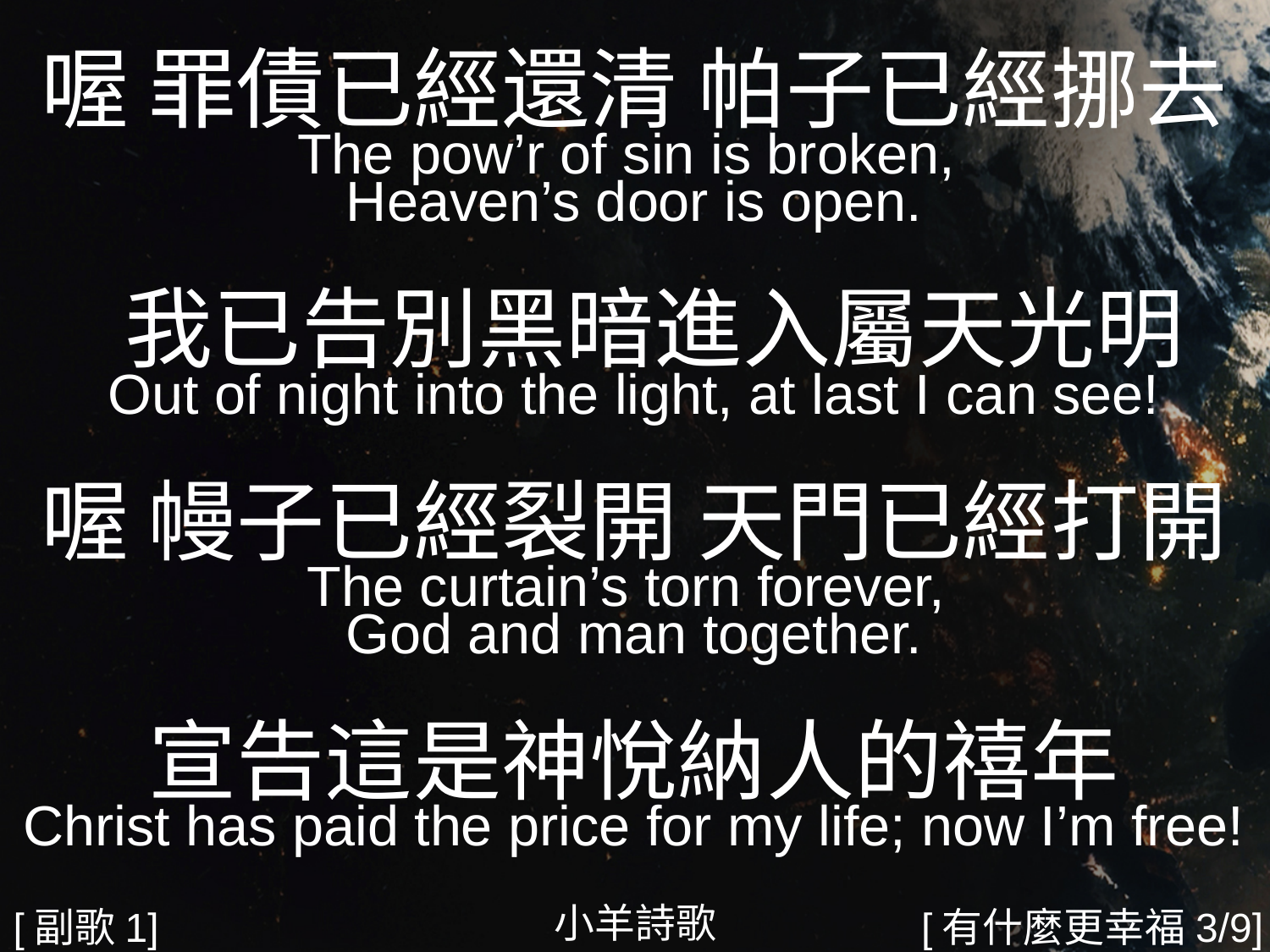

喔 罪債已經還清 帕子已經挪去
The pow’r of sin is broken,
Heaven’s door is open.

 我已告別黑暗進入屬天光明
Out of night into the light, at last I can see!

喔 幔子已經裂開 天門已經打開
 The curtain’s torn forever,
God and man together.

宣告這是神悅納人的禧年
Christ has paid the price for my life; now I’m free!

#

小羊詩歌
[副歌1]
[有什麼更幸福3/9]